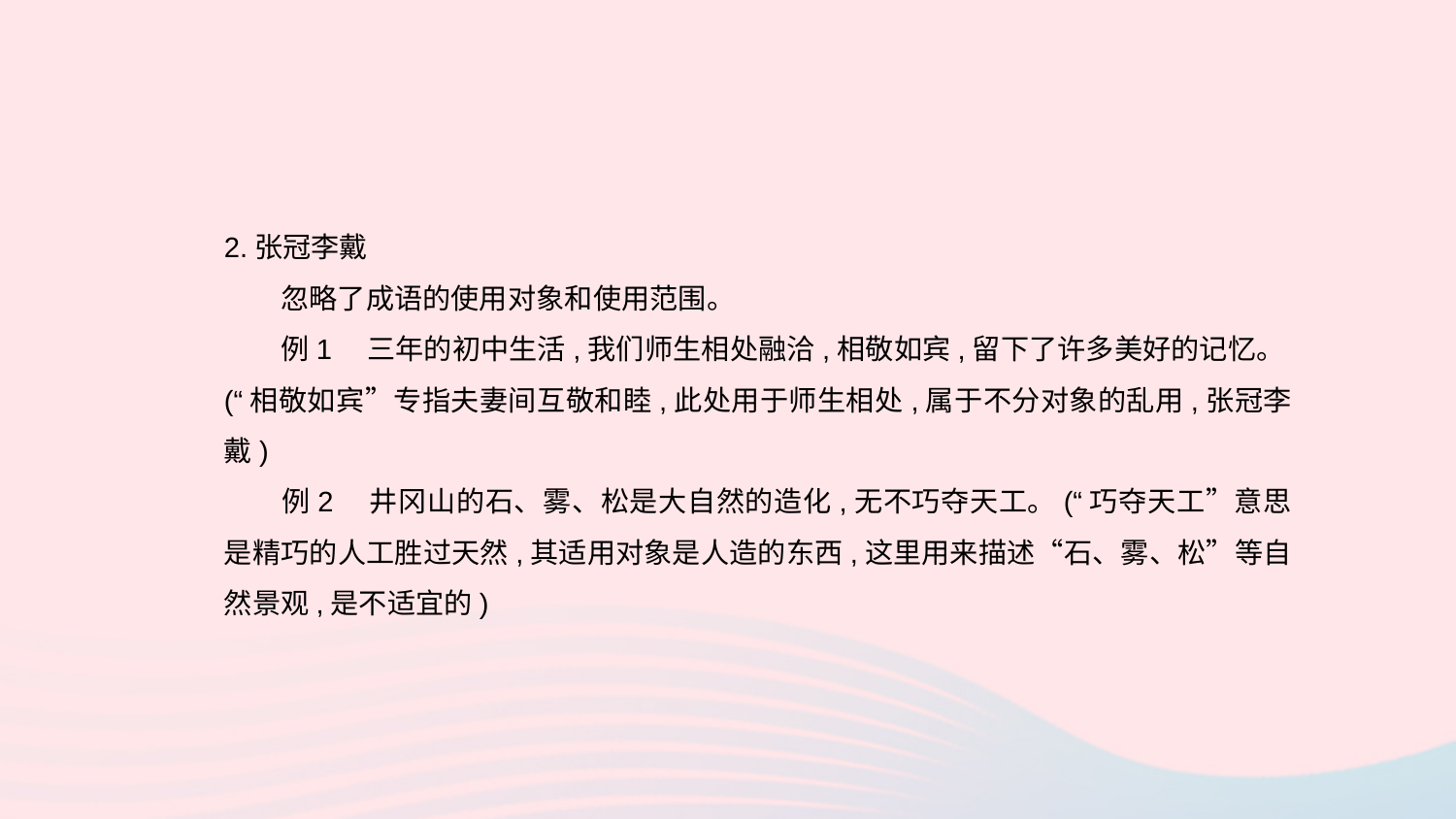

2.张冠李戴
　　忽略了成语的使用对象和使用范围。
　　例1　三年的初中生活,我们师生相处融洽,相敬如宾,留下了许多美好的记忆。(“相敬如宾”专指夫妻间互敬和睦,此处用于师生相处,属于不分对象的乱用,张冠李戴)
　　例2　井冈山的石、雾、松是大自然的造化,无不巧夺天工。(“巧夺天工”意思是精巧的人工胜过天然,其适用对象是人造的东西,这里用来描述“石、雾、松”等自然景观,是不适宜的)